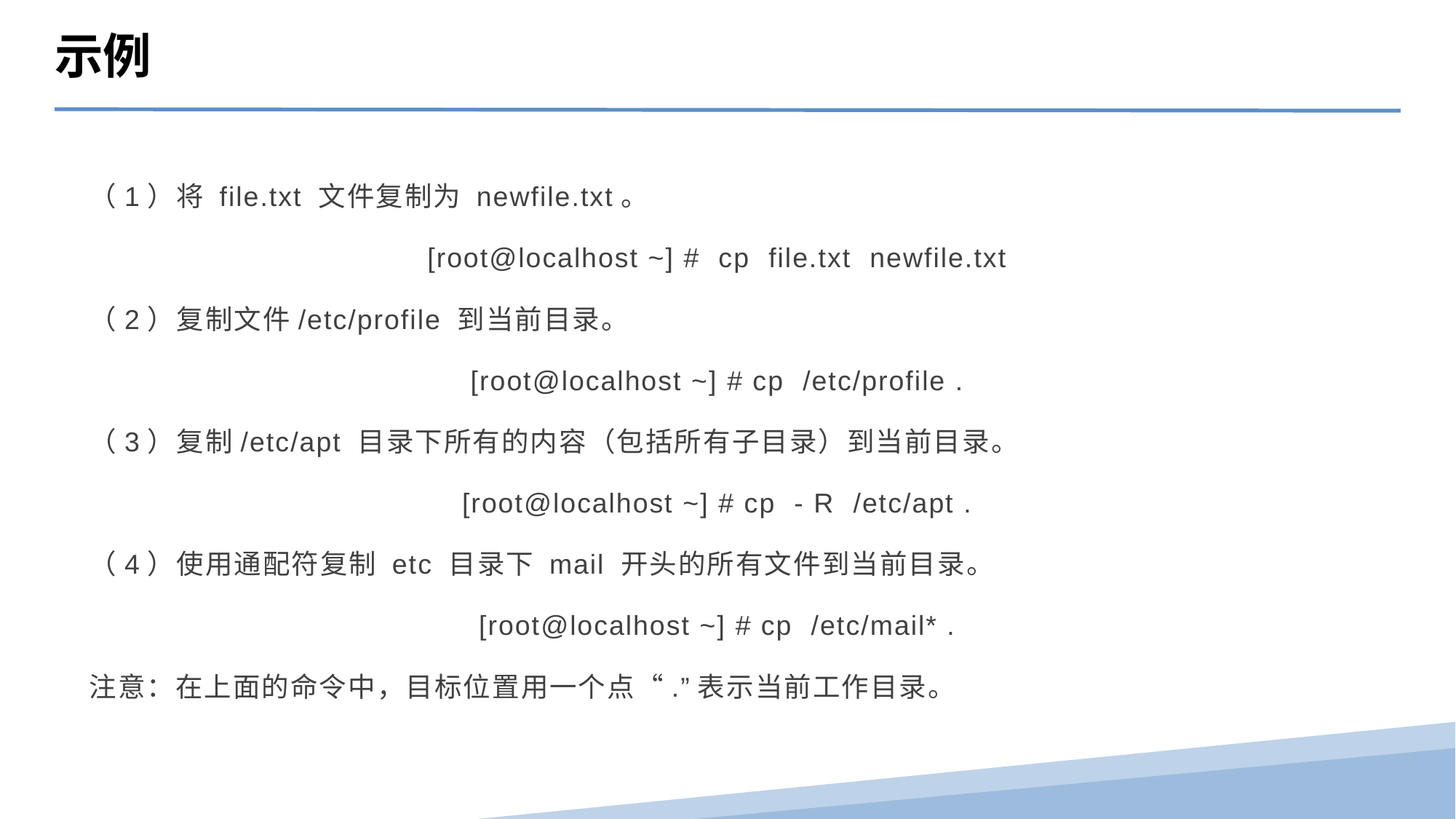

示例
（1）将 file.txt 文件复制为 newfile.txt。
 [root@localhost ~] #  cp  file.txt  newfile.txt
（2）复制文件/etc/profile 到当前目录。
[root@localhost ~] # cp  /etc/profile .
（3）复制/etc/apt 目录下所有的内容（包括所有子目录）到当前目录。
[root@localhost ~] # cp  - R  /etc/apt .
（4）使用通配符复制 etc 目录下 mail 开头的所有文件到当前目录。
[root@localhost ~] # cp  /etc/mail* .
注意：在上面的命令中，目标位置用一个点“.”表示当前工作目录。